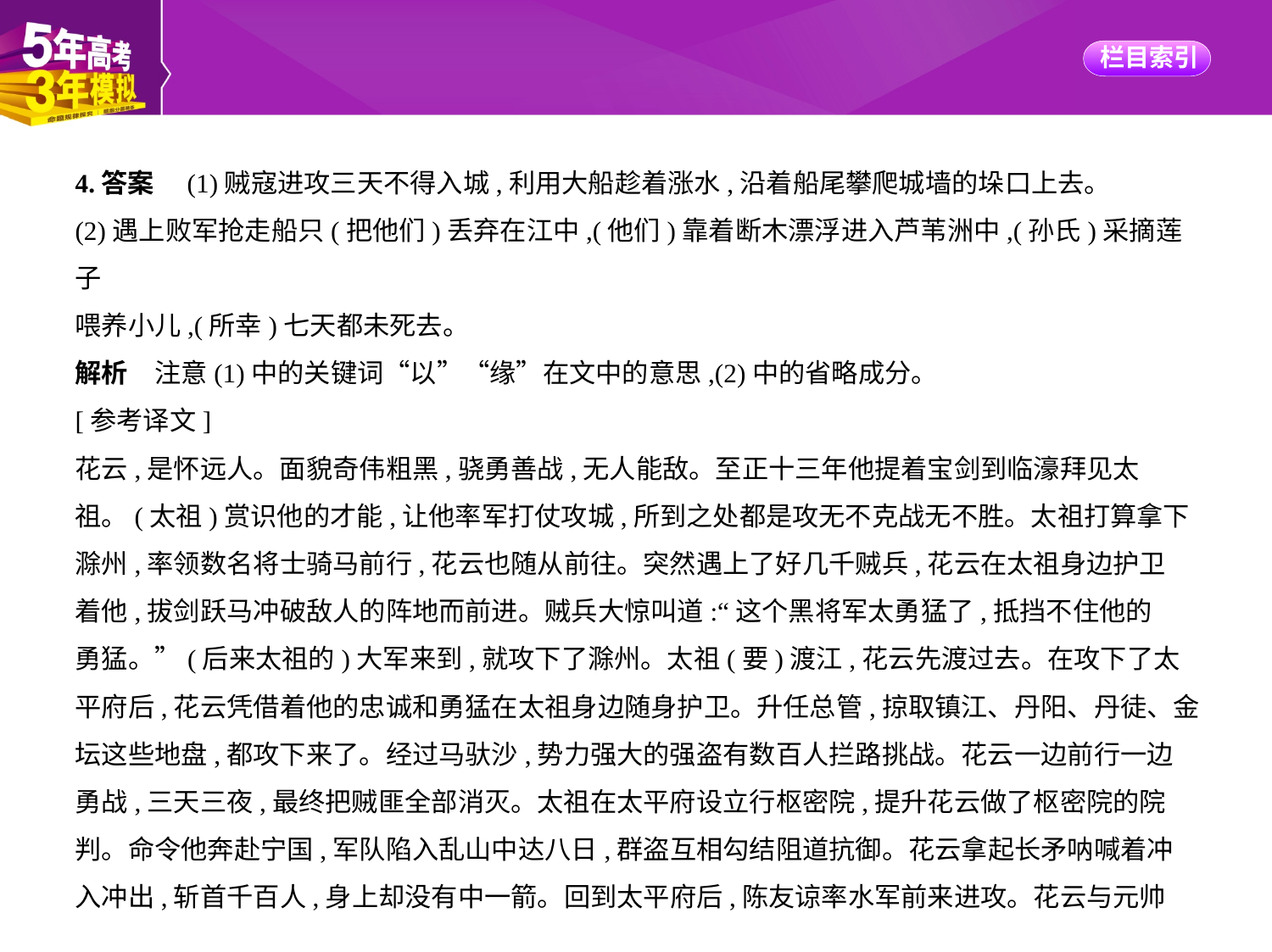

4.答案　(1)贼寇进攻三天不得入城,利用大船趁着涨水,沿着船尾攀爬城墙的垛口上去。
(2)遇上败军抢走船只(把他们)丢弃在江中,(他们)靠着断木漂浮进入芦苇洲中,(孙氏)采摘莲子
喂养小儿,(所幸)七天都未死去。
解析　注意(1)中的关键词“以”“缘”在文中的意思,(2)中的省略成分。
[参考译文]
花云,是怀远人。面貌奇伟粗黑,骁勇善战,无人能敌。至正十三年他提着宝剑到临濠拜见太
祖。(太祖)赏识他的才能,让他率军打仗攻城,所到之处都是攻无不克战无不胜。太祖打算拿下
滁州,率领数名将士骑马前行,花云也随从前往。突然遇上了好几千贼兵,花云在太祖身边护卫
着他,拔剑跃马冲破敌人的阵地而前进。贼兵大惊叫道:“这个黑将军太勇猛了,抵挡不住他的
勇猛。”(后来太祖的)大军来到,就攻下了滁州。太祖(要)渡江,花云先渡过去。在攻下了太平府后,花云凭借着他的忠诚和勇猛在太祖身边随身护卫。升任总管,掠取镇江、丹阳、丹徒、金
坛这些地盘,都攻下来了。经过马驮沙,势力强大的强盗有数百人拦路挑战。花云一边前行一边
勇战,三天三夜,最终把贼匪全部消灭。太祖在太平府设立行枢密院,提升花云做了枢密院的院
判。命令他奔赴宁国,军队陷入乱山中达八日,群盗互相勾结阻道抗御。花云拿起长矛呐喊着冲
入冲出,斩首千百人,身上却没有中一箭。回到太平府后,陈友谅率水军前来进攻。花云与元帅